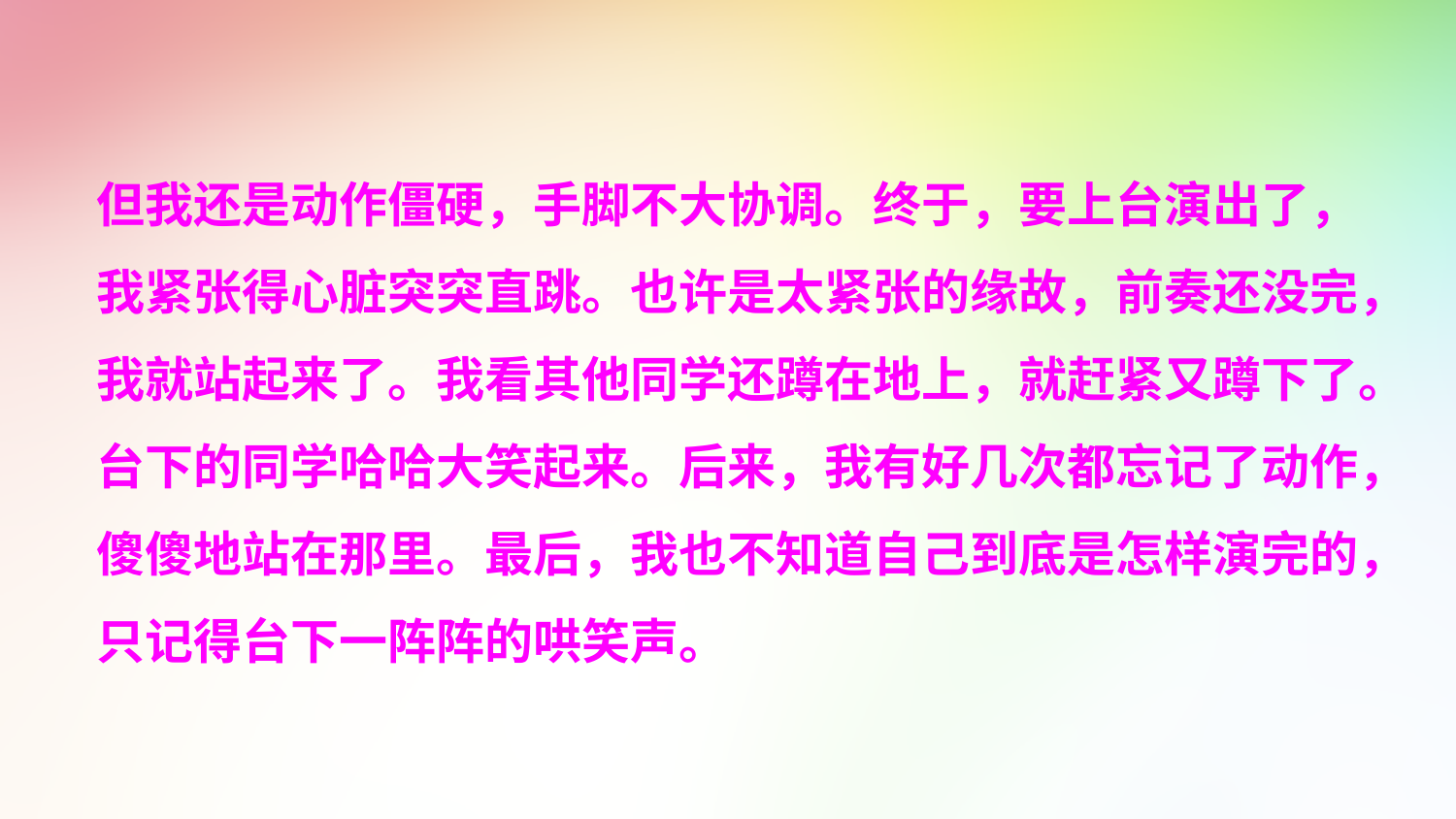

#
但我还是动作僵硬，手脚不大协调。终于，要上台演出了，我紧张得心脏突突直跳。也许是太紧张的缘故，前奏还没完，我就站起来了。我看其他同学还蹲在地上，就赶紧又蹲下了。台下的同学哈哈大笑起来。后来，我有好几次都忘记了动作，傻傻地站在那里。最后，我也不知道自己到底是怎样演完的，只记得台下一阵阵的哄笑声。